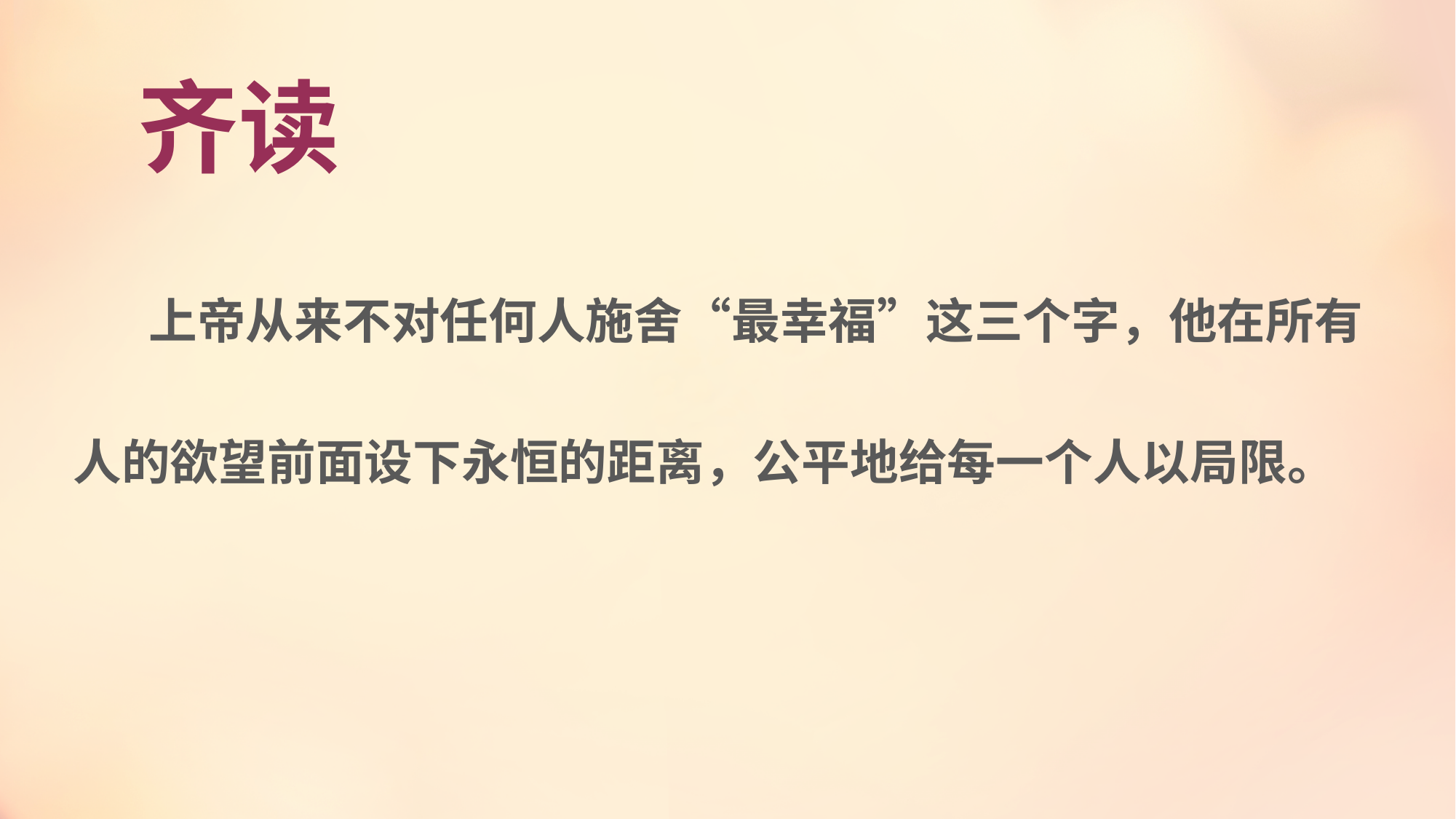

# 齐读
        上帝从来不对任何人施舍“最幸福”这三个字，他在所有人的欲望前面设下永恒的距离，公平地给每一个人以局限。